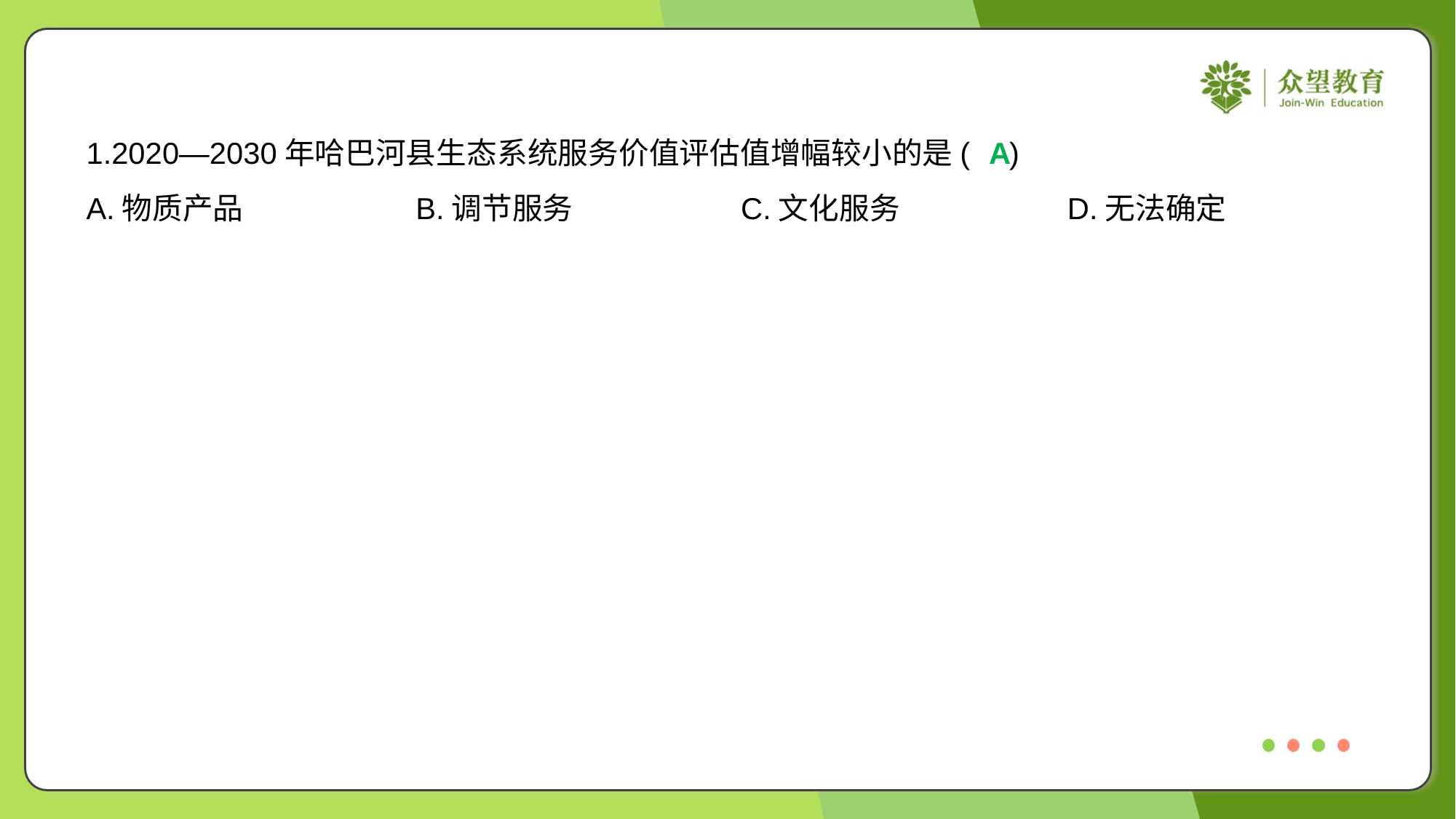

1.2020—2030年哈巴河县生态系统服务价值评估值增幅较小的是(     )
A
A.物质产品	B.调节服务	C.文化服务	D.无法确定